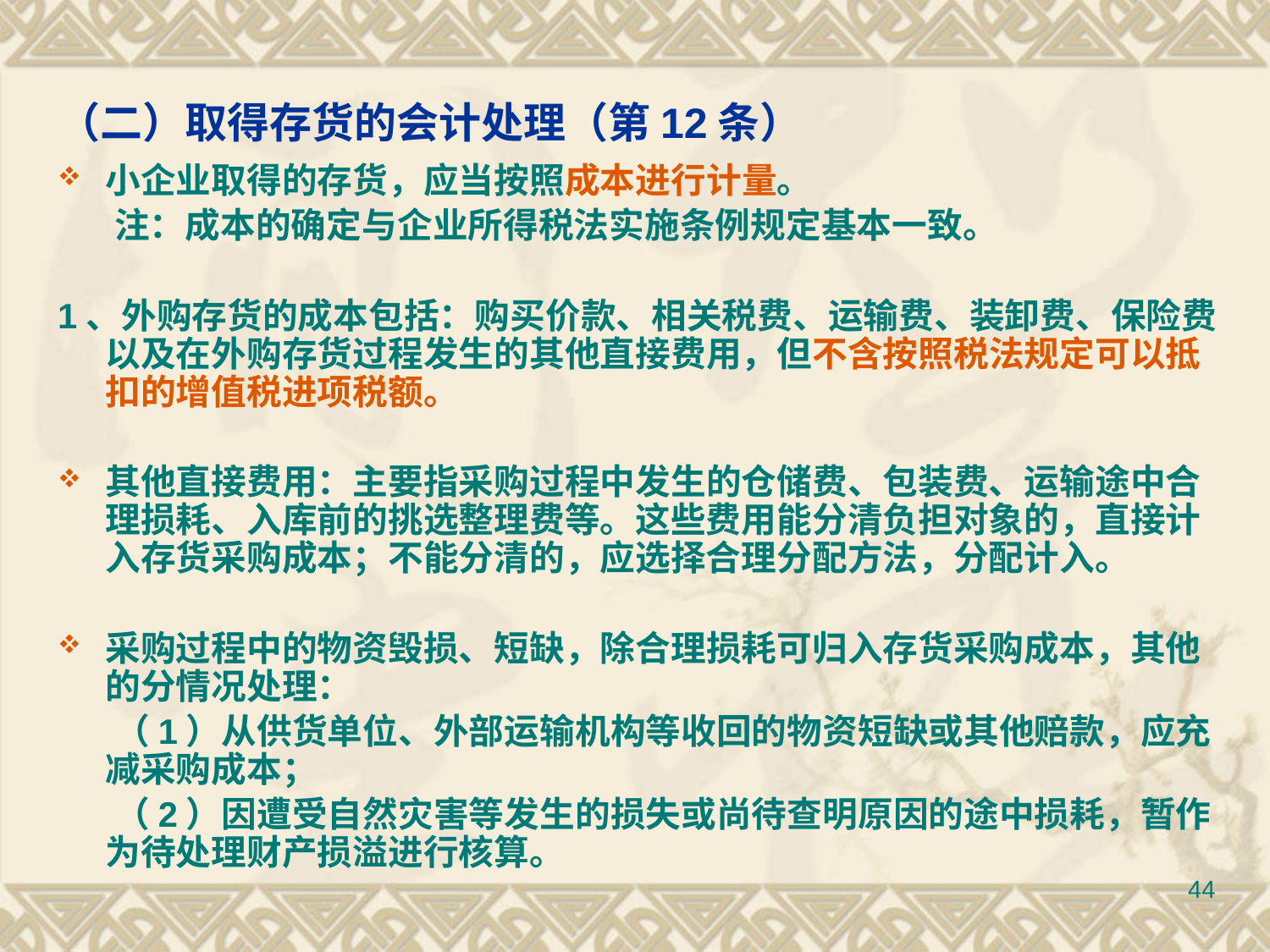

# （二）取得存货的会计处理（第12条）
小企业取得的存货，应当按照成本进行计量。
      注：成本的确定与企业所得税法实施条例规定基本一致。

1、外购存货的成本包括：购买价款、相关税费、运输费、装卸费、保险费以及在外购存货过程发生的其他直接费用，但不含按照税法规定可以抵扣的增值税进项税额。

其他直接费用：主要指采购过程中发生的仓储费、包装费、运输途中合理损耗、入库前的挑选整理费等。这些费用能分清负担对象的，直接计入存货采购成本；不能分清的，应选择合理分配方法，分配计入。

采购过程中的物资毁损、短缺，除合理损耗可归入存货采购成本，其他的分情况处理：
      （1）从供货单位、外部运输机构等收回的物资短缺或其他赔款，应充减采购成本；
      （2）因遭受自然灾害等发生的损失或尚待查明原因的途中损耗，暂作为待处理财产损溢进行核算。
44